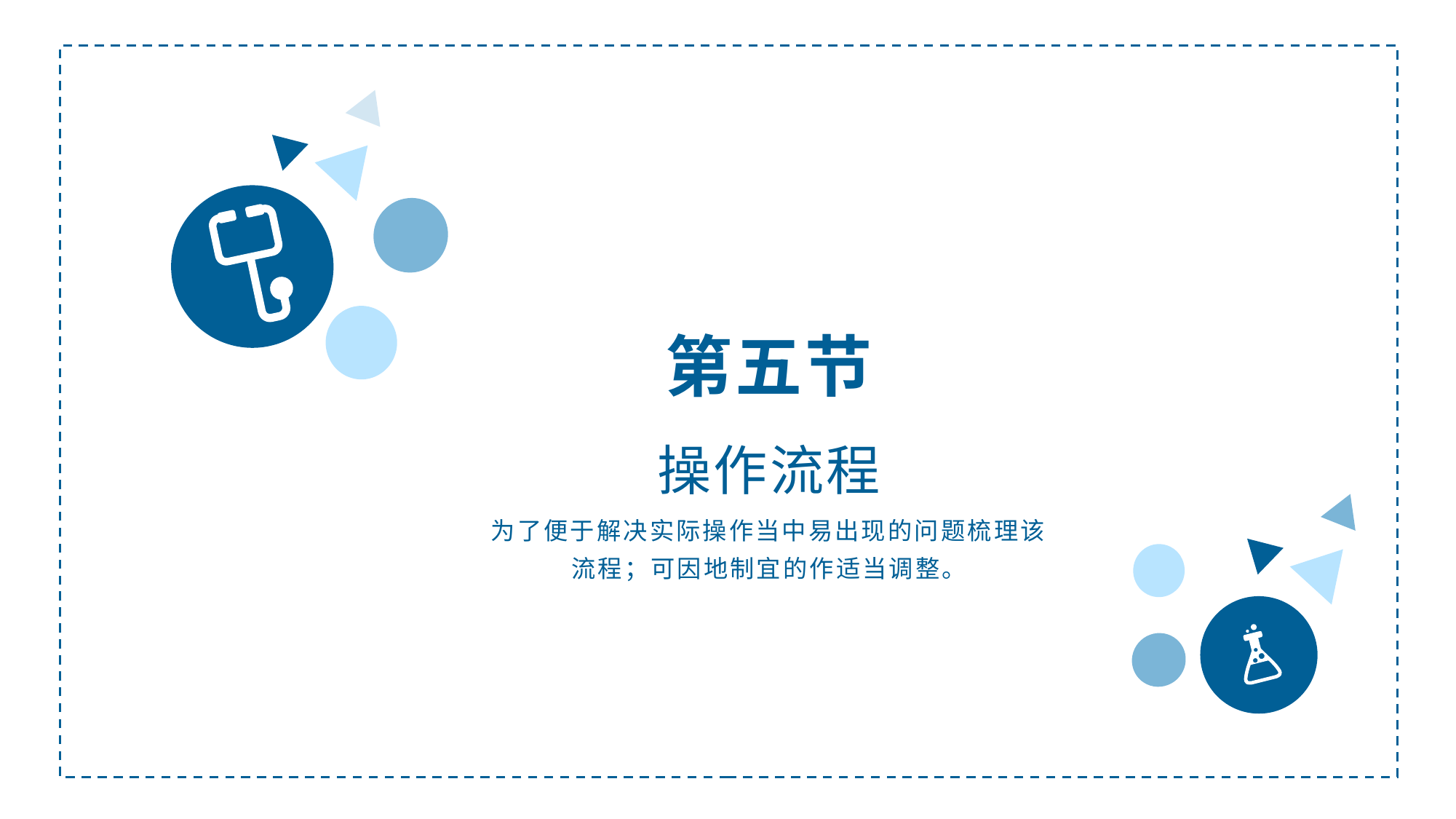

第五节
操作流程
为了便于解决实际操作当中易出现的问题梳理该流程；可因地制宜的作适当调整。